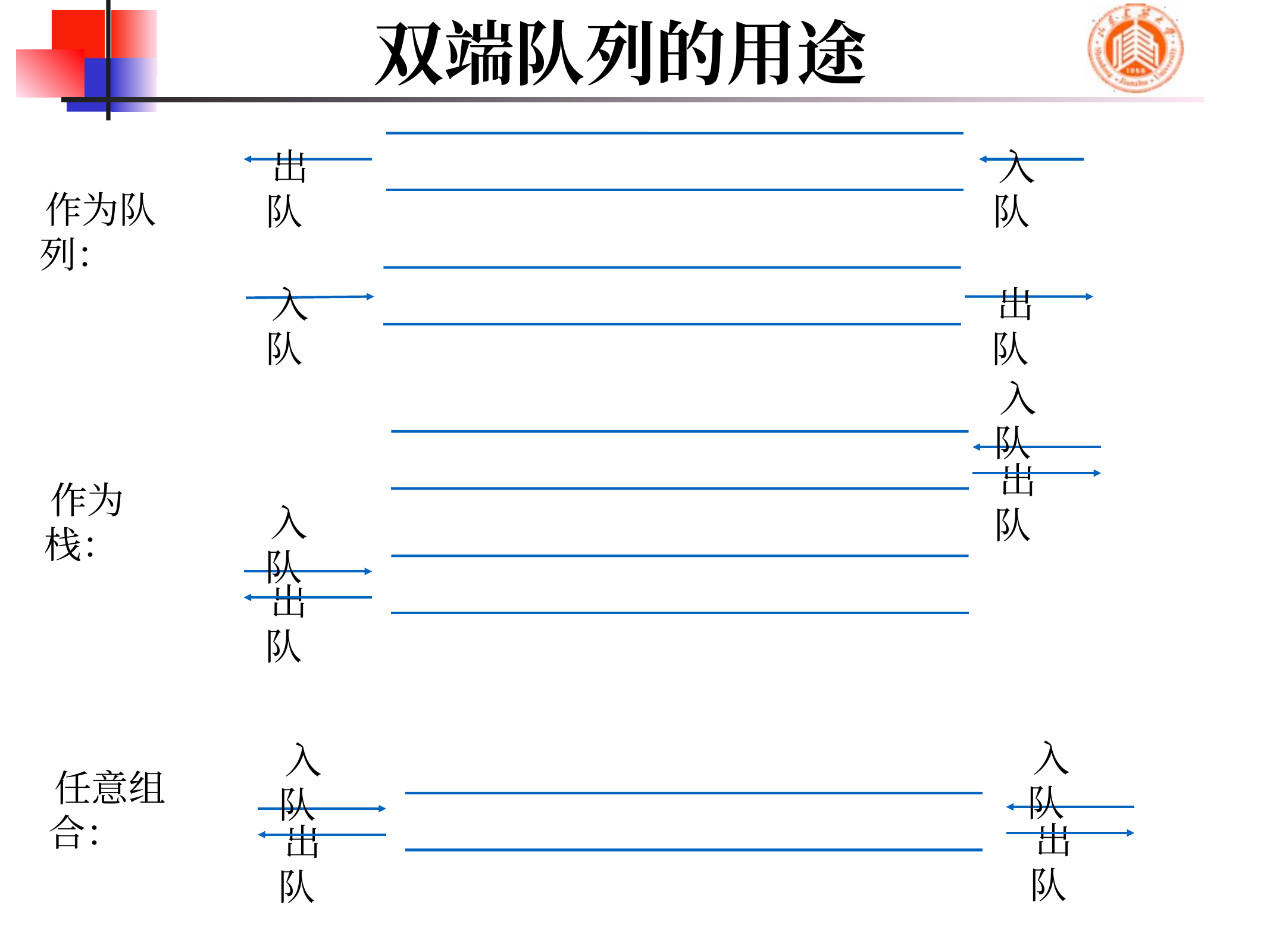

# 双端队列的用途

出队

入队

入队

出队
作为队列：
入队

出队

入队

出队

作为栈：
入队

出队
入队

出队

任意组合：